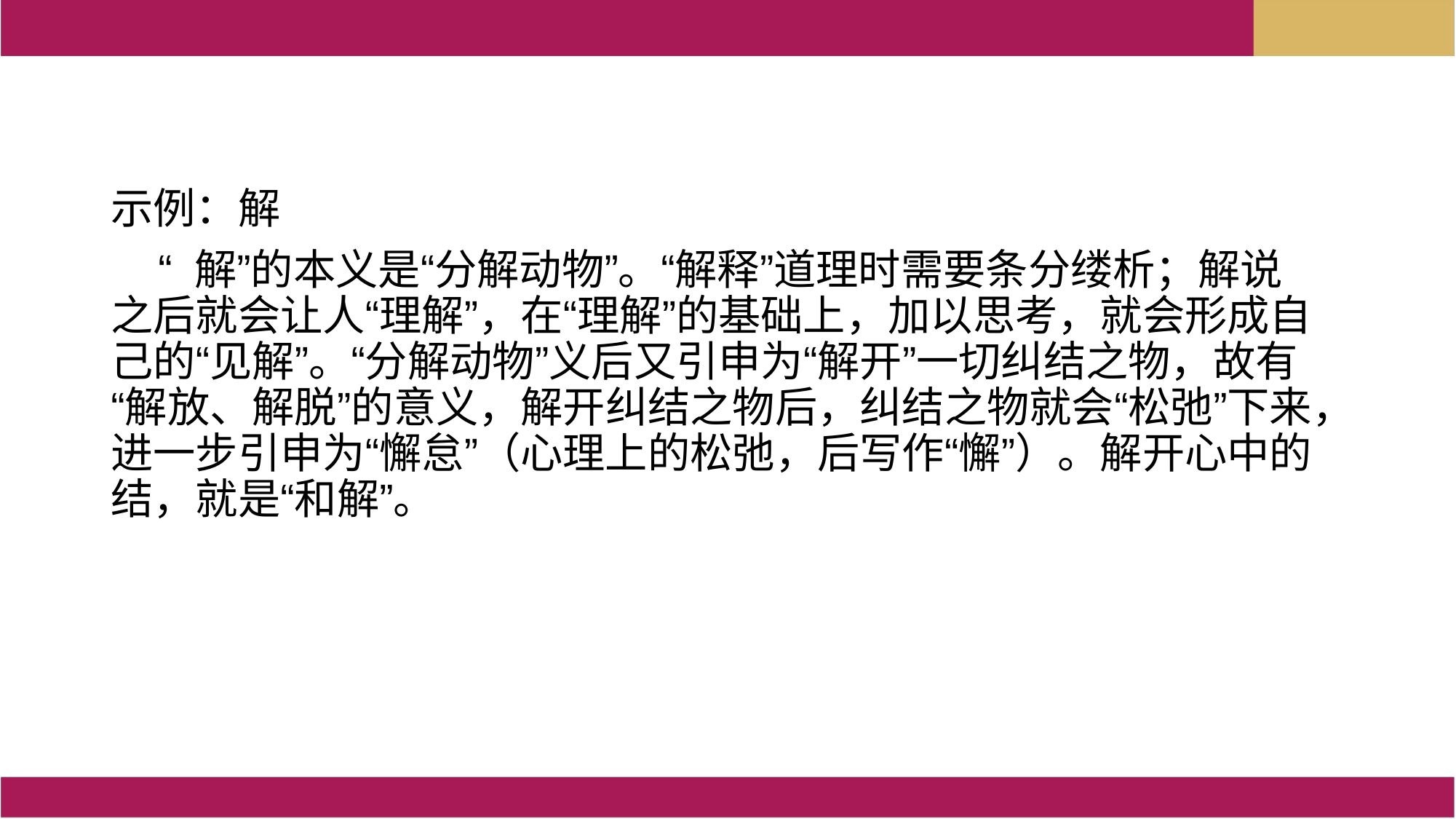

示例：解
    “ 解”的本义是“分解动物”。“解释”道理时需要条分缕析；解说之后就会让人“理解”，在“理解”的基础上，加以思考，就会形成自己的“见解”。“分解动物”义后又引申为“解开”一切纠结之物，故有“解放、解脱”的意义，解开纠结之物后，纠结之物就会“松弛”下来，进一步引申为“懈怠”（心理上的松弛，后写作“懈”）。解开心中的结，就是“和解”。